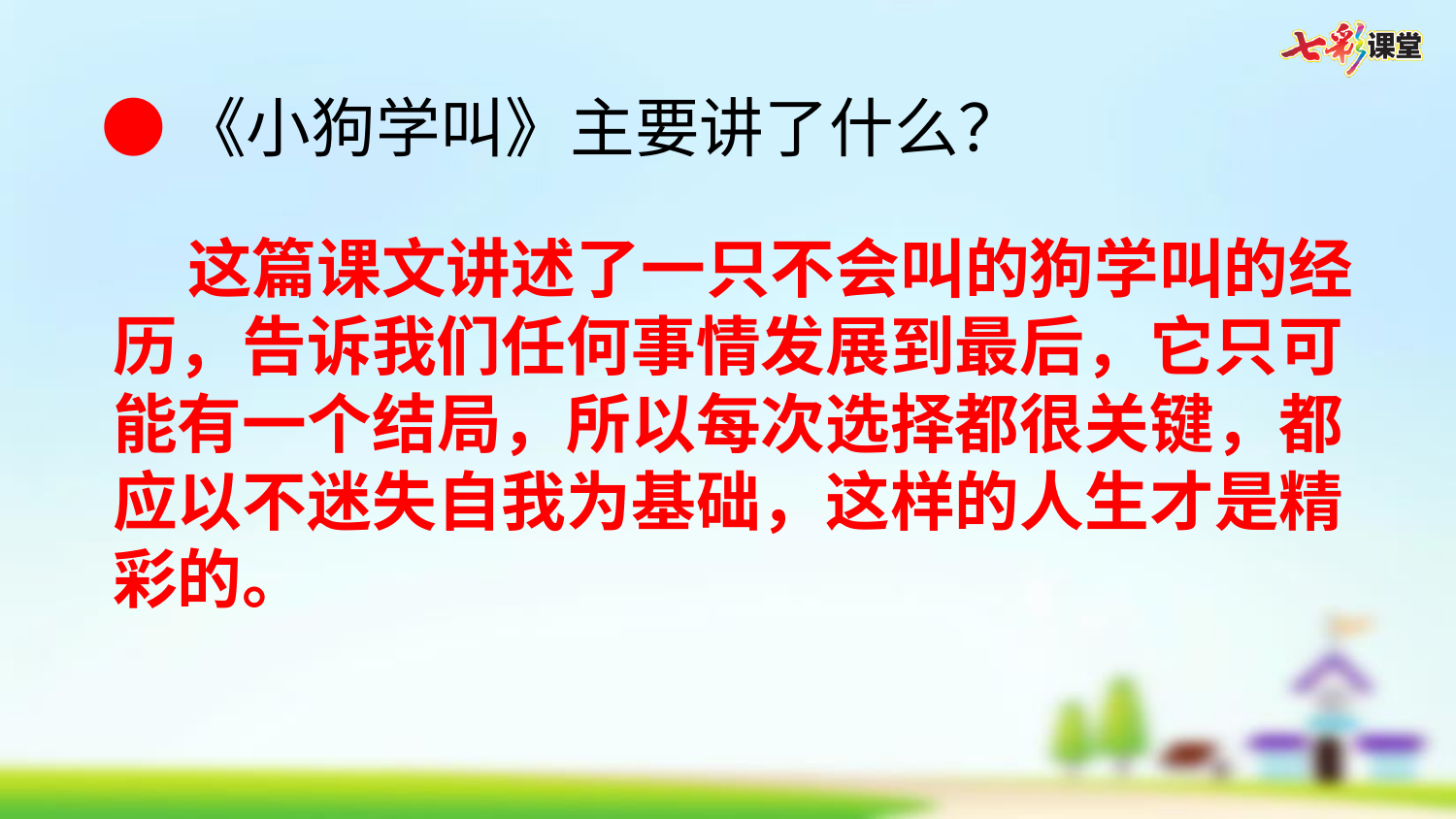

●《小狗学叫》主要讲了什么？
    这篇课文讲述了一只不会叫的狗学叫的经历，告诉我们任何事情发展到最后，它只可能有一个结局，所以每次选择都很关键，都应以不迷失自我为基础，这样的人生才是精彩的。